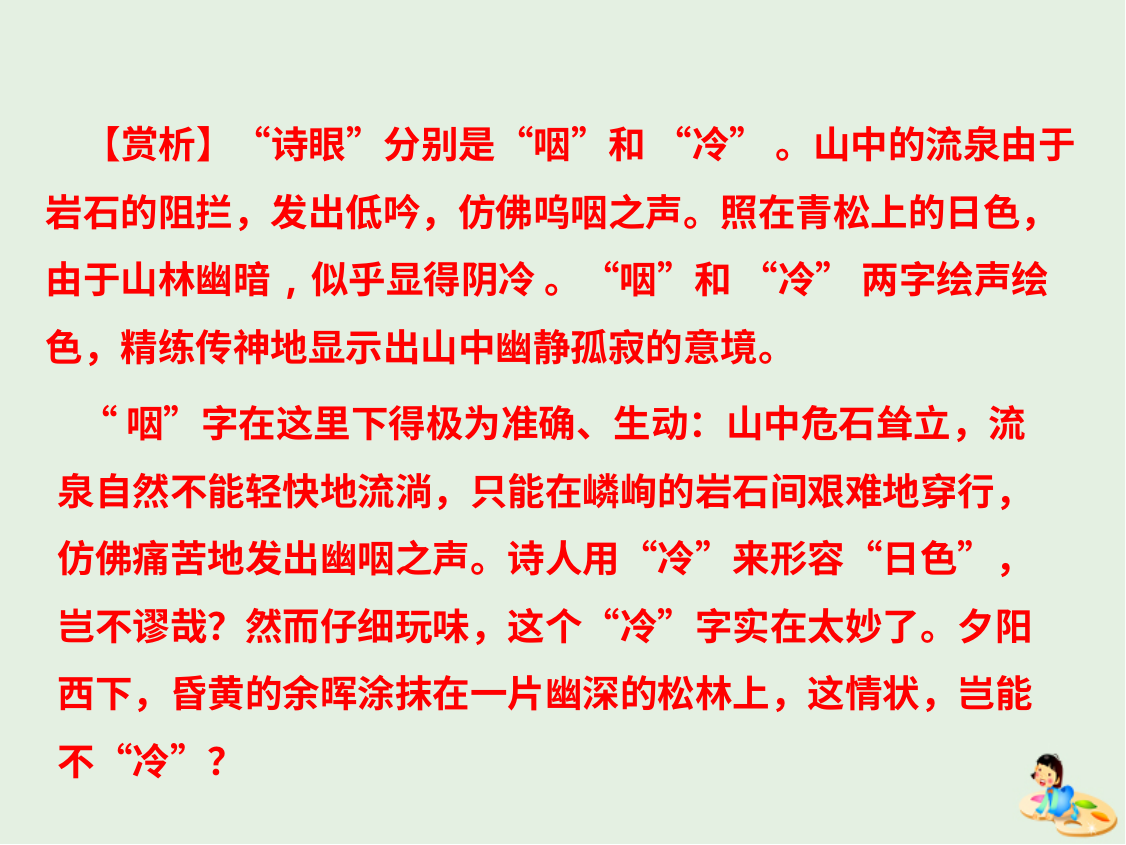

【赏析】“诗眼”分别是“咽”和 “冷” 。山中的流泉由于岩石的阻拦，发出低吟，仿佛呜咽之声。照在青松上的日色，由于山林幽暗,似乎显得阴冷 。“咽”和 “冷” 两字绘声绘色，精练传神地显示出山中幽静孤寂的意境。
   “咽”字在这里下得极为准确、生动：山中危石耸立，流泉自然不能轻快地流淌，只能在嶙峋的岩石间艰难地穿行，仿佛痛苦地发出幽咽之声。诗人用“冷”来形容“日色”，岂不谬哉？然而仔细玩味，这个“冷”字实在太妙了。夕阳西下，昏黄的余晖涂抹在一片幽深的松林上，这情状，岂能不“冷”？